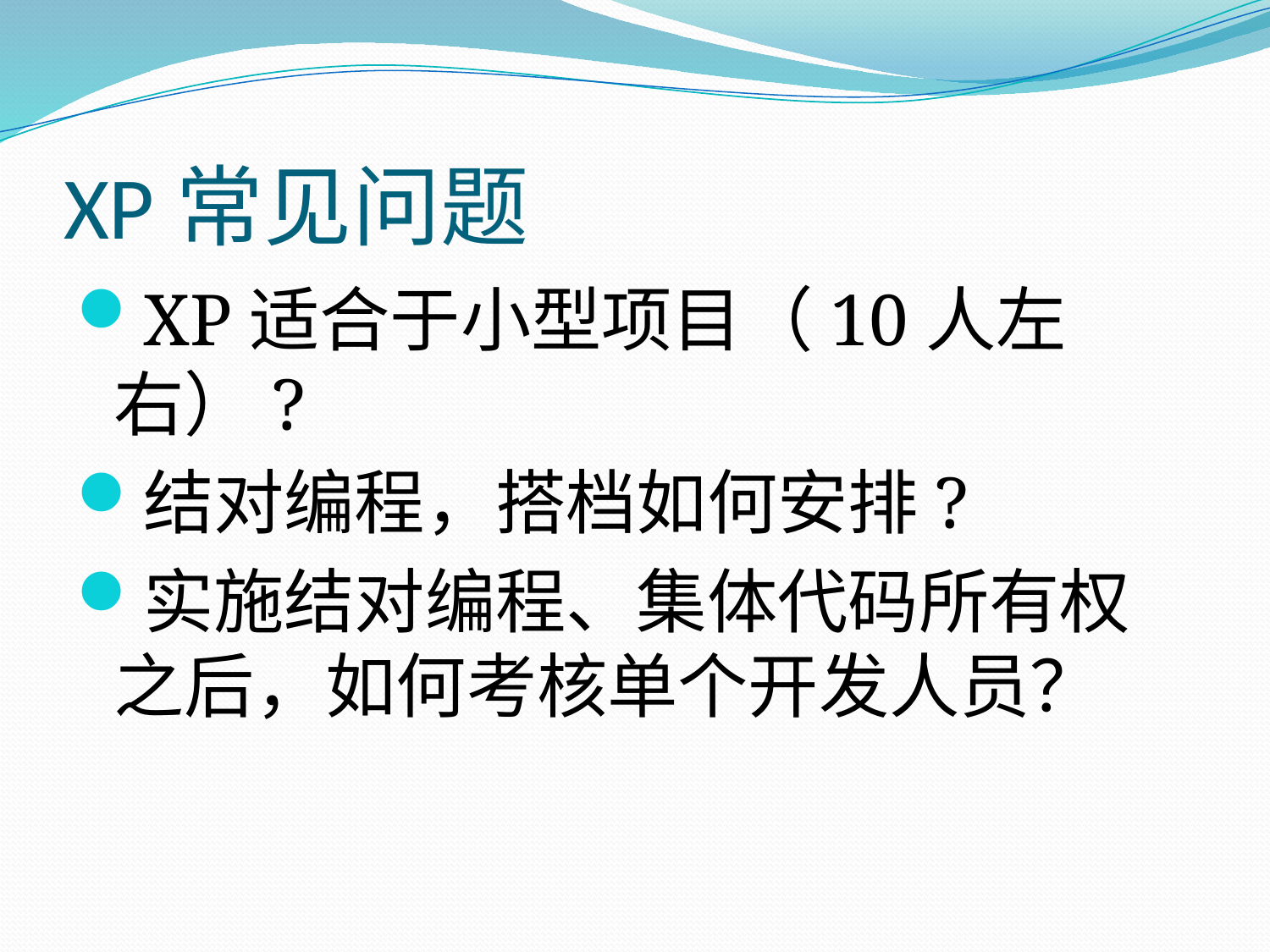

# XP常见问题
XP适合于小型项目（10人左右）?
结对编程，搭档如何安排?
实施结对编程、集体代码所有权之后，如何考核单个开发人员？